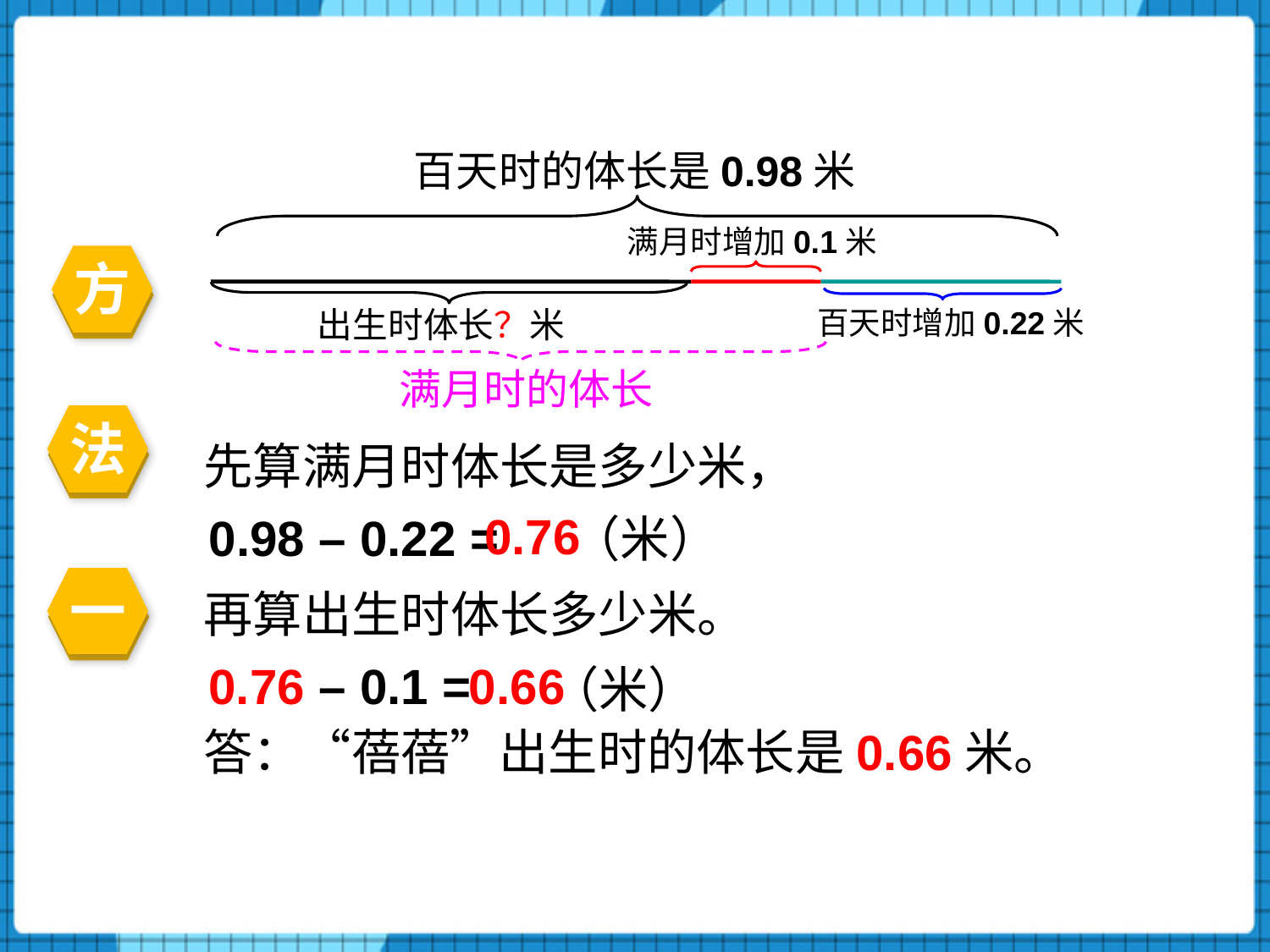

百天时的体长是0.98米

满月时增加0.1米

方

出生时体长？米
百天时增加0.22米
满月时的体长

法
先算满月时体长是多少米，

0.76
0.98 – 0.22 =
（米）

一
再算出生时体长多少米。
0.76 – 0.1 =
0.66
（米）
答：“蓓蓓”出生时的体长是0.66米。